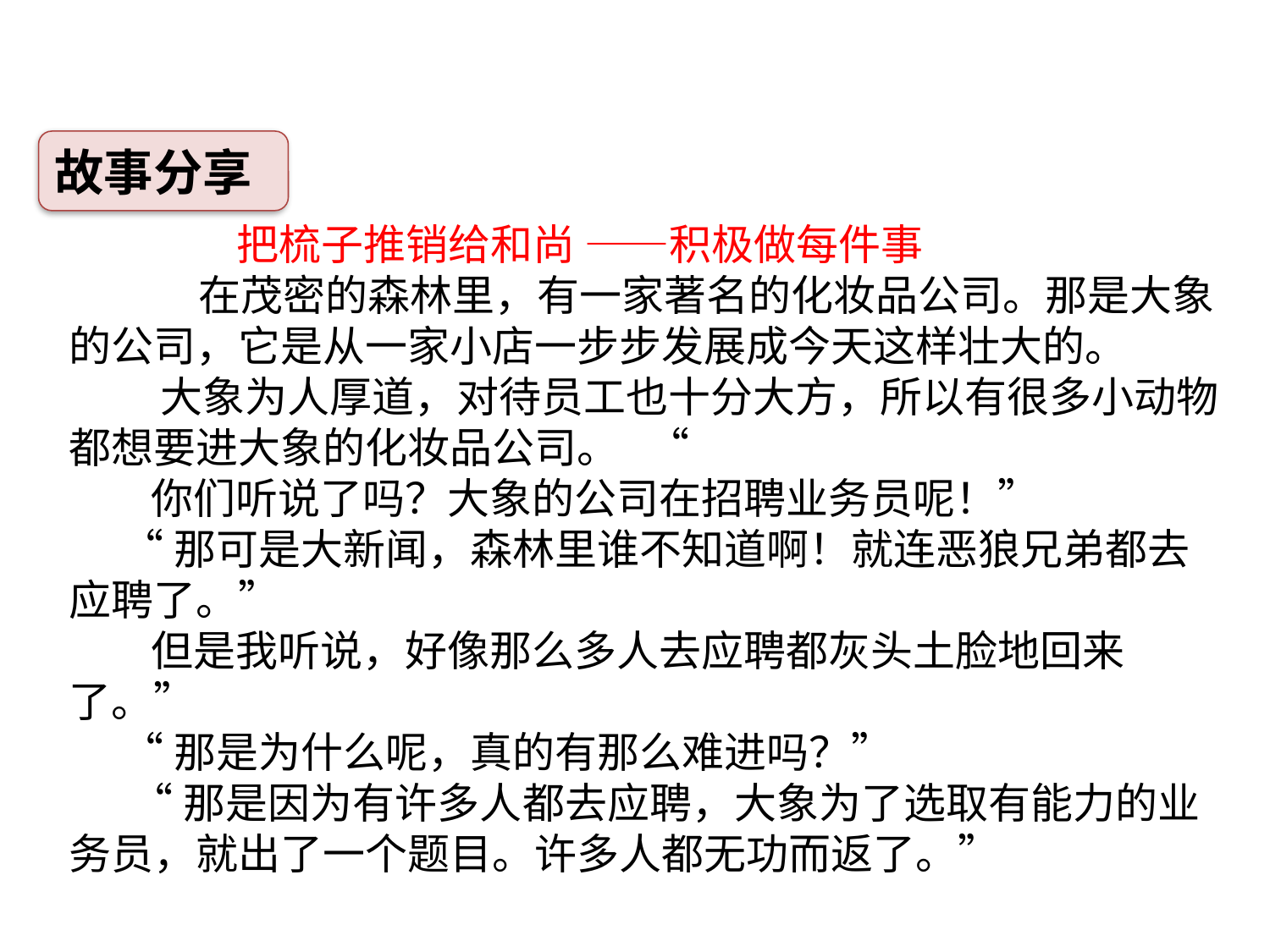

故事分享
           把梳子推销给和尚 ——积极做每件事
       在茂密的森林里，有一家著名的化妆品公司。那是大象的公司，它是从一家小店一步步发展成今天这样壮大的。
   大象为人厚道，对待员工也十分大方，所以有很多小动物都想要进大象的化妆品公司。   “
  你们听说了吗？大象的公司在招聘业务员呢！”
“那可是大新闻，森林里谁不知道啊！就连恶狼兄弟都去应聘了。”
  但是我听说，好像那么多人去应聘都灰头土脸地回来了。”
“那是为什么呢，真的有那么难进吗？”
 “那是因为有许多人都去应聘，大象为了选取有能力的业务员，就出了一个题目。许多人都无功而返了。”